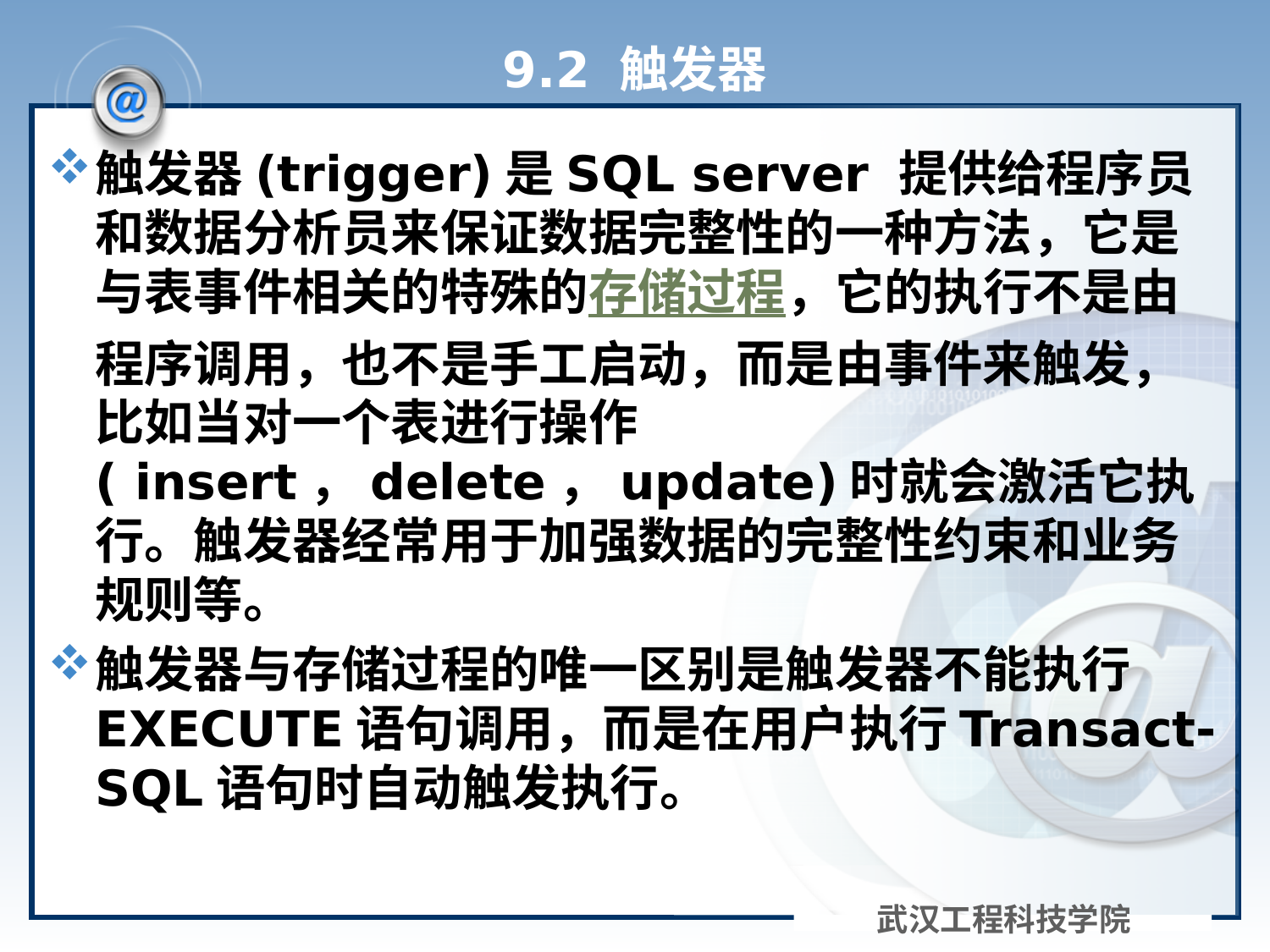

# 9.2 触发器
触发器(trigger)是SQL server 提供给程序员和数据分析员来保证数据完整性的一种方法，它是与表事件相关的特殊的存储过程，它的执行不是由程序调用，也不是手工启动，而是由事件来触发，比如当对一个表进行操作( insert，delete，update)时就会激活它执行。触发器经常用于加强数据的完整性约束和业务规则等。
触发器与存储过程的唯一区别是触发器不能执行EXECUTE语句调用，而是在用户执行Transact-SQL语句时自动触发执行。
武汉工程科技学院